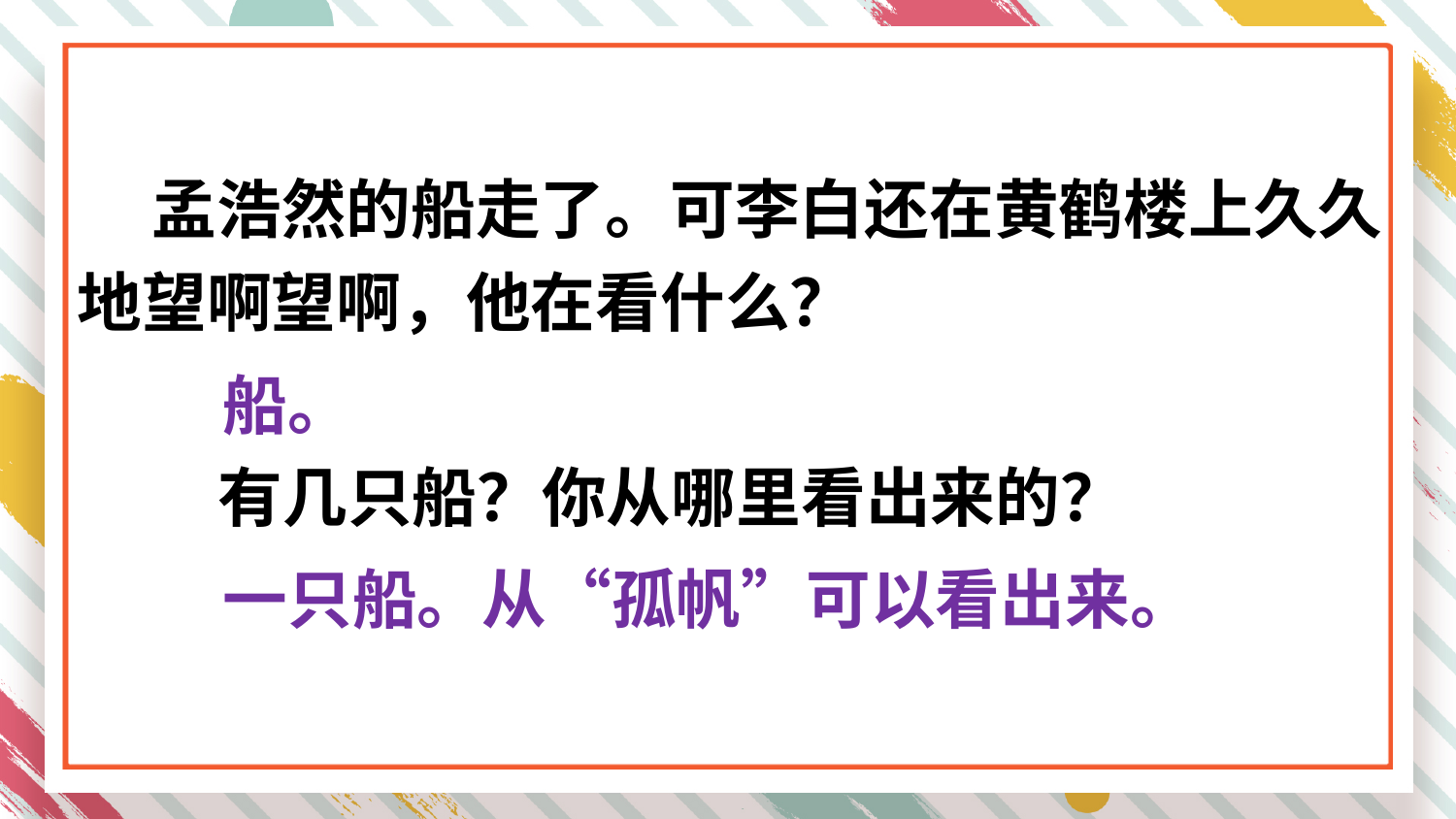

孟浩然的船走了。可李白还在黄鹤楼上久久地望啊望啊，他在看什么？
船。
有几只船？你从哪里看出来的？
一只船。从“孤帆”可以看出来。